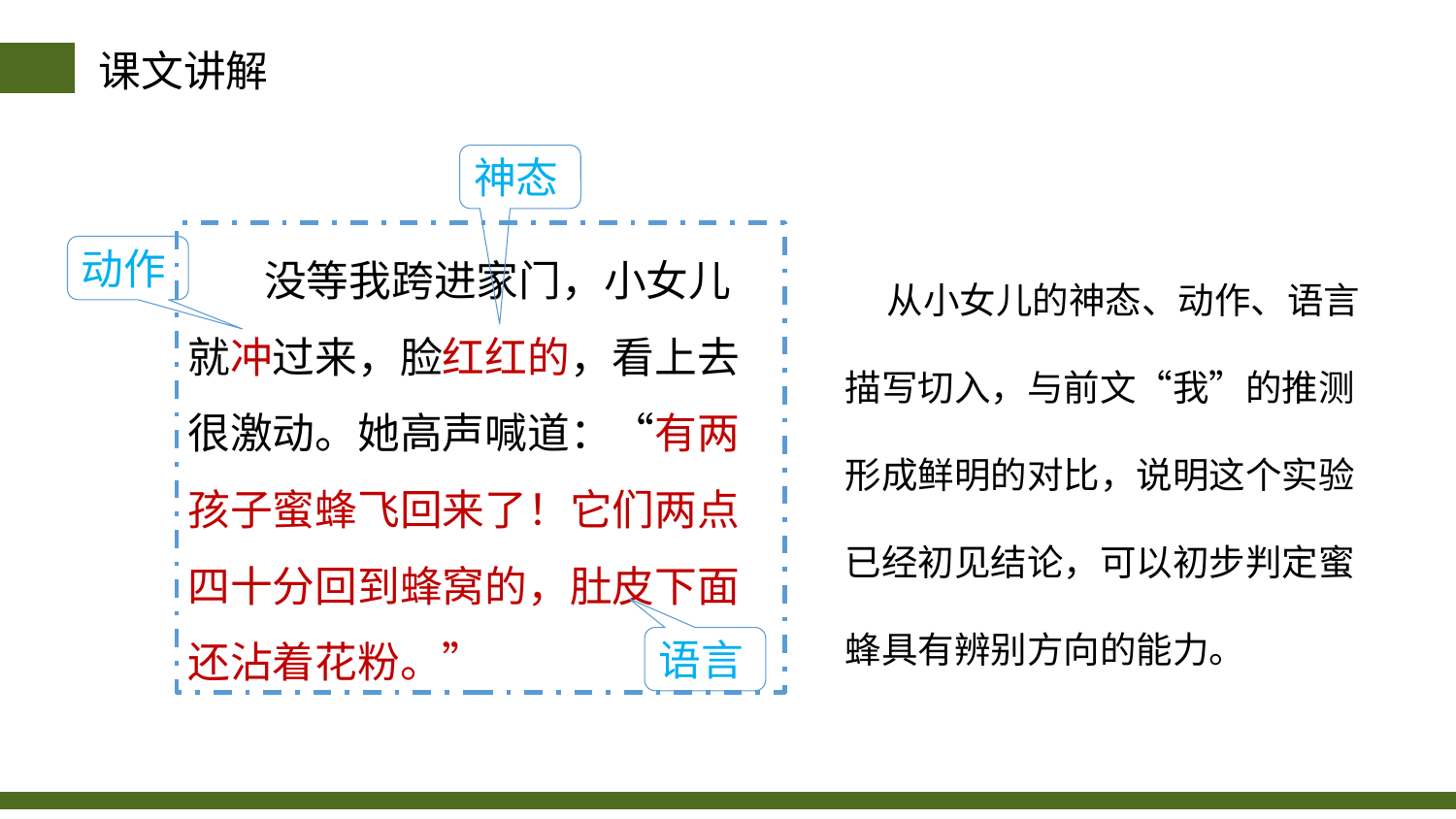

课文讲解
神态
       没等我跨进家门，小女儿就冲过来，脸红红的，看上去很激动。她高声喊道：“有两孩子蜜蜂飞回来了！它们两点四十分回到蜂窝的，肚皮下面还沾着花粉。”
    从小女儿的神态、动作、语言描写切入，与前文“我”的推测形成鲜明的对比，说明这个实验已经初见结论，可以初步判定蜜蜂具有辨别方向的能力。
动作
语言